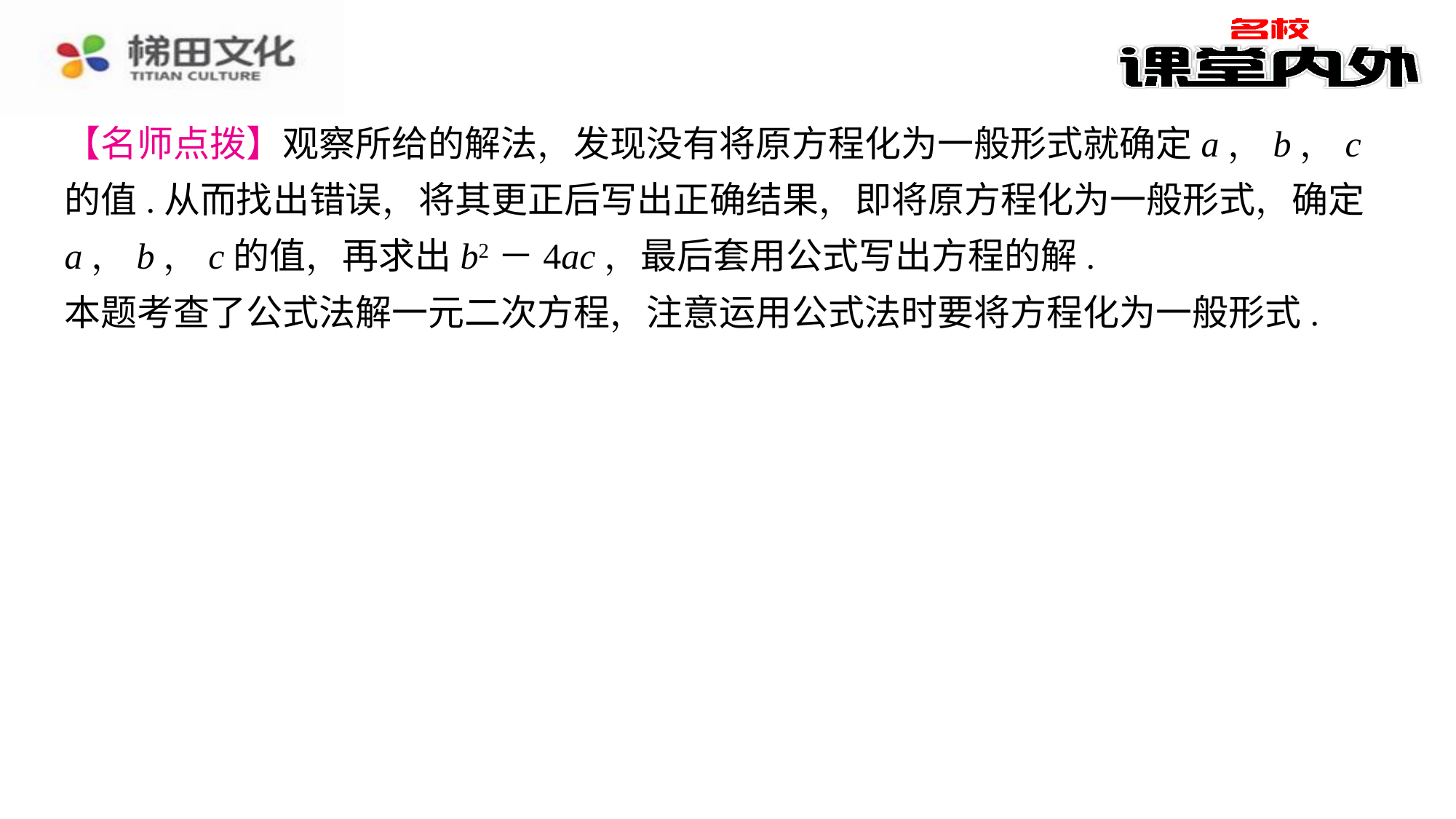

【名师点拨】观察所给的解法，发现没有将原方程化为一般形式就确定a，b，c的值.从而找出错误，将其更正后写出正确结果，即将原方程化为一般形式，确定a，b，c的值，再求出b2－4ac，最后套用公式写出方程的解.
本题考查了公式法解一元二次方程，注意运用公式法时要将方程化为一般形式.